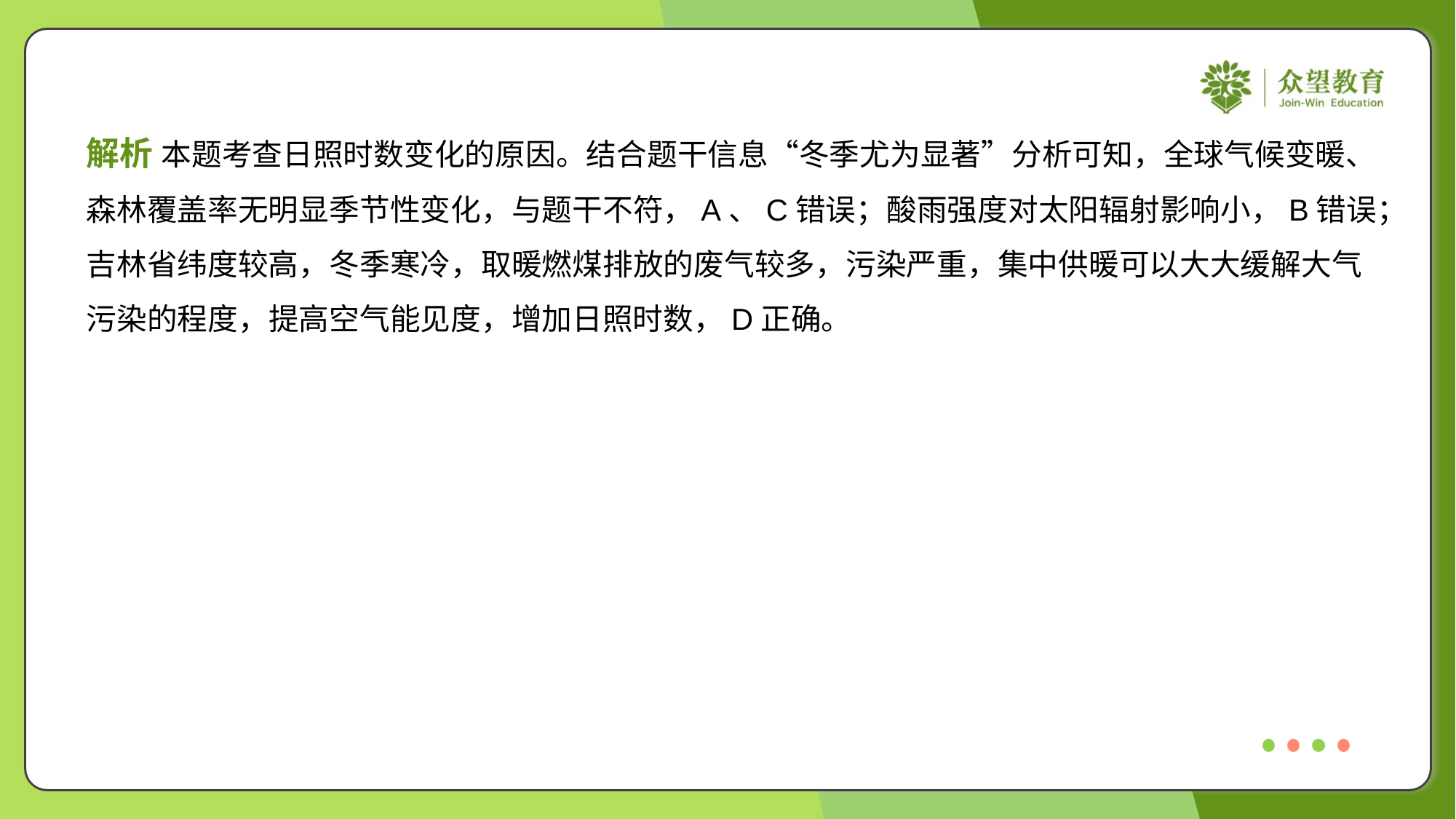

解析 本题考查日照时数变化的原因。结合题干信息“冬季尤为显著”分析可知，全球气候变暖、
森林覆盖率无明显季节性变化，与题干不符，A、C错误；酸雨强度对太阳辐射影响小，B错误；
吉林省纬度较高，冬季寒冷，取暖燃煤排放的废气较多，污染严重，集中供暖可以大大缓解大气
污染的程度，提高空气能见度，增加日照时数，D正确。